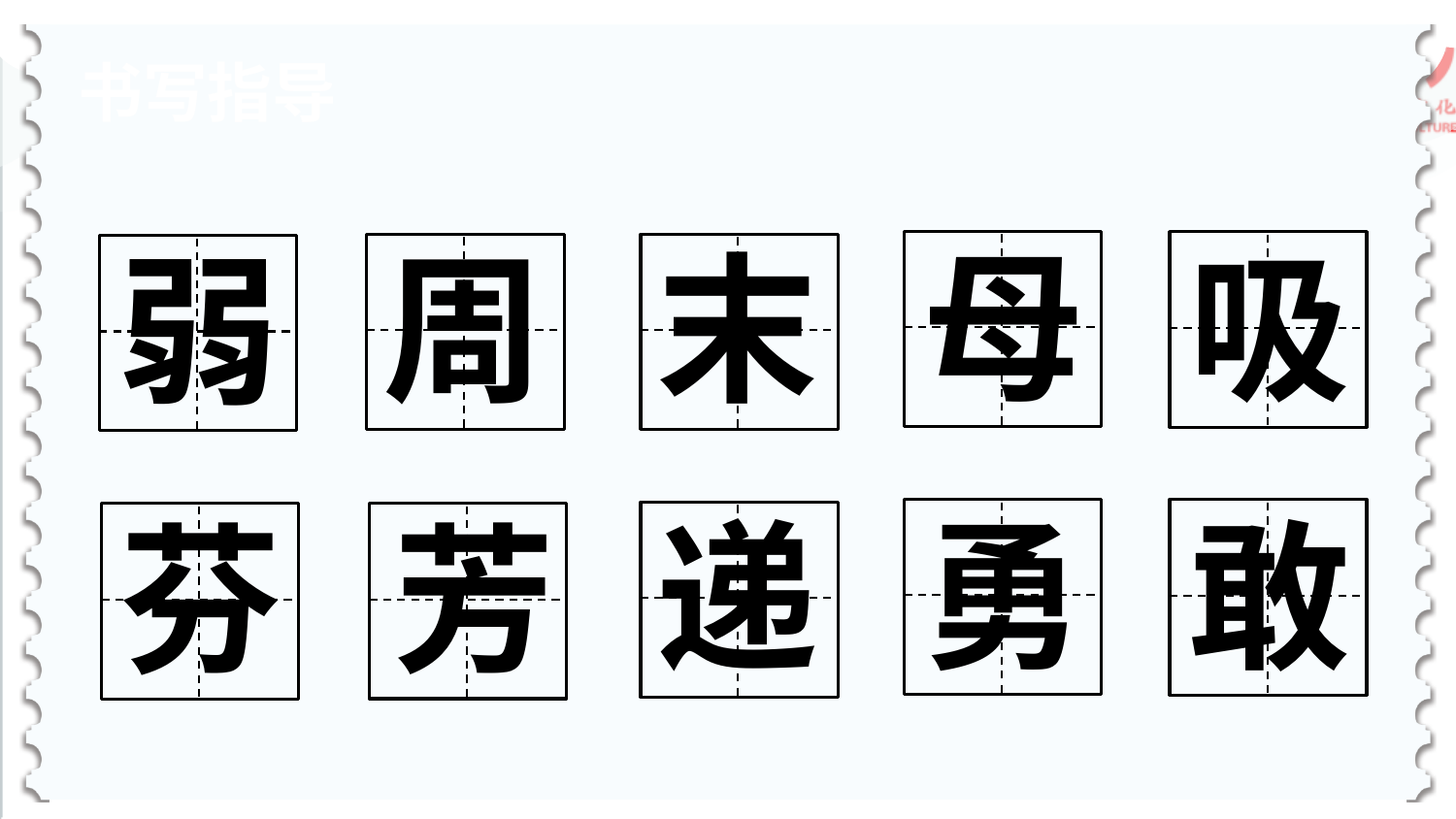

书写指导
母

吸

周

末

弱

勇

敢

递

芳

芬